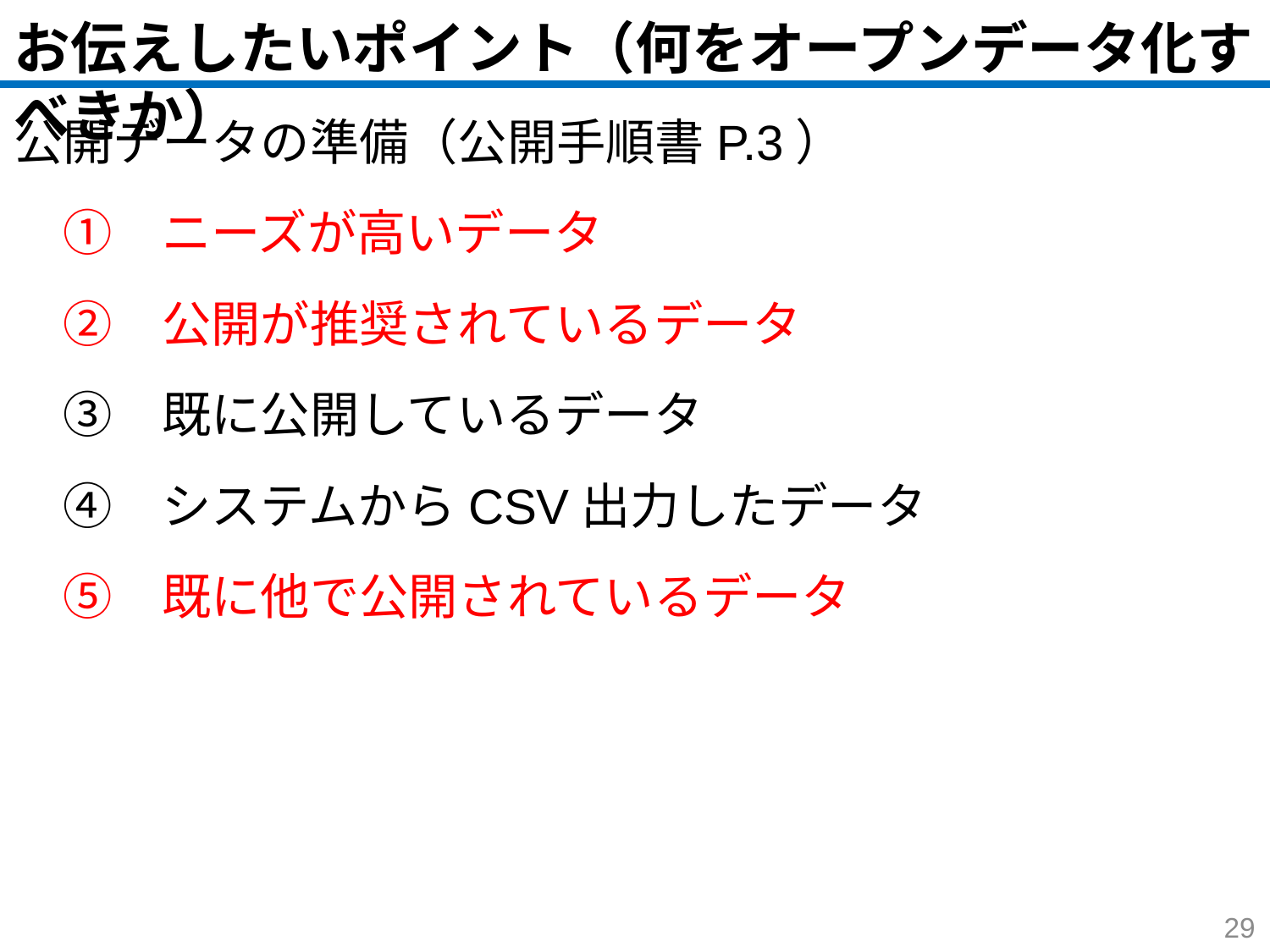

お伝えしたいポイント（何をオープンデータ化すべきか）
公開データの準備（公開手順書P.3）
　①　ニーズが高いデータ
　②　公開が推奨されているデータ
　③　既に公開しているデータ
　④　システムからCSV出力したデータ
　⑤　既に他で公開されているデータ
29